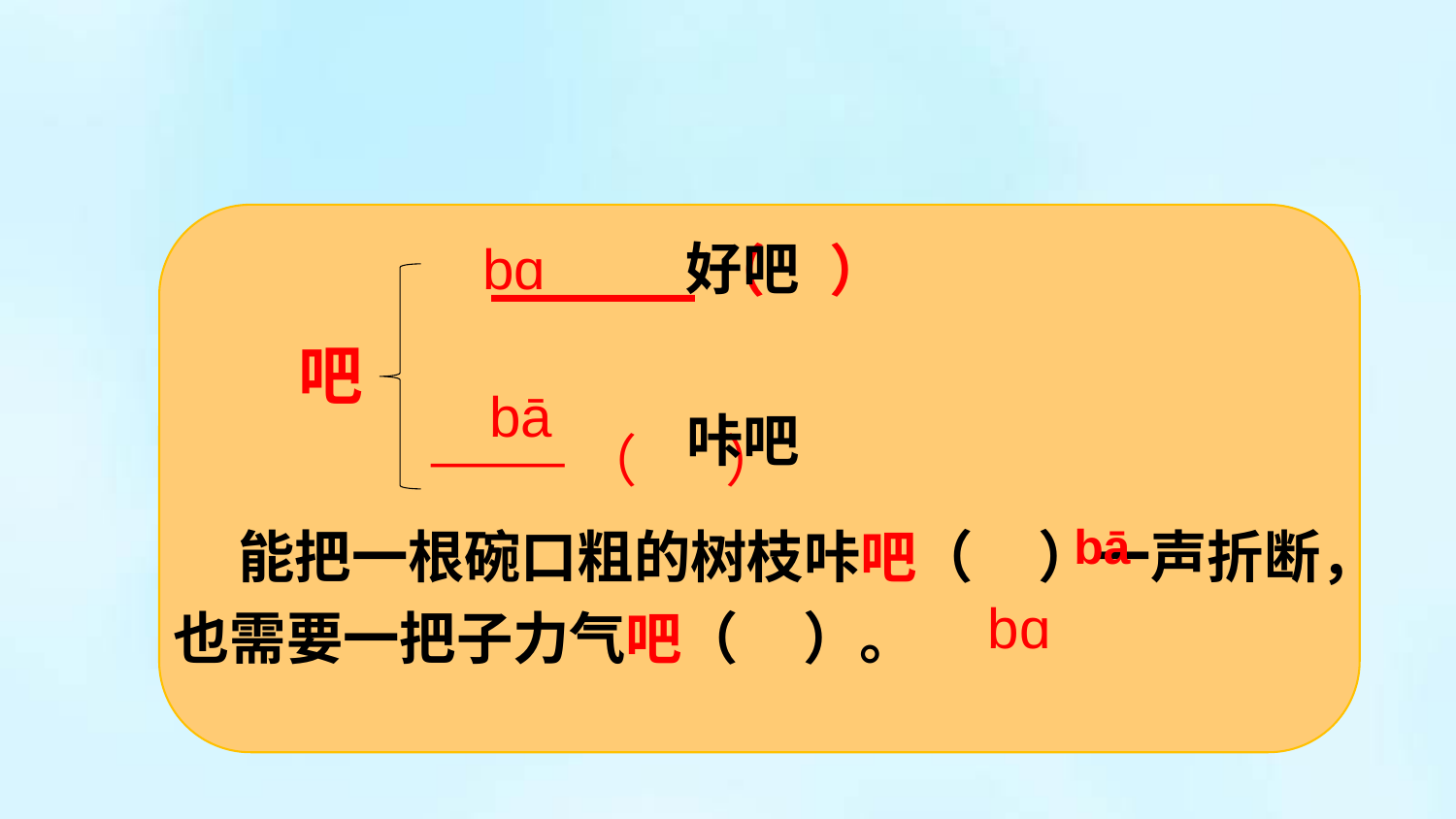

bɑ
好吧
   ______（     ）

   ———（       ）

吧
bā
咔吧
    能把一根碗口粗的树枝咔吧（     ）一声折断，也需要一把子力气吧（     ）。
bā
bɑ